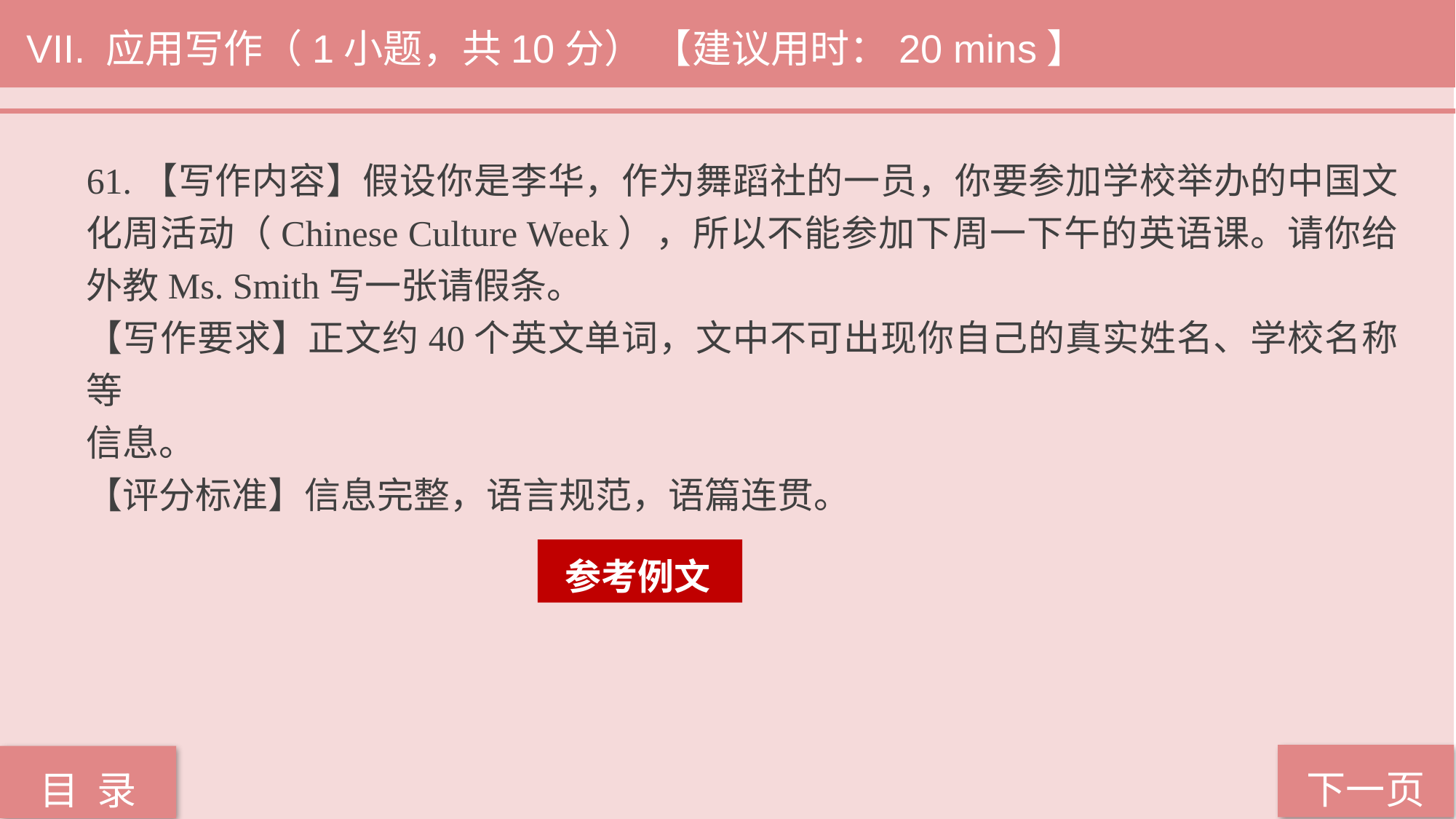

VII. 应用写作（1小题，共10分） 【建议用时：20 mins】
61.【写作内容】假设你是李华，作为舞蹈社的一员，你要参加学校举办的中国文化周活动（Chinese Culture Week），所以不能参加下周一下午的英语课。请你给外教Ms. Smith写一张请假条。
【写作要求】正文约40个英文单词，文中不可出现你自己的真实姓名、学校名称等
信息。
【评分标准】信息完整，语言规范，语篇连贯。

 参考例文